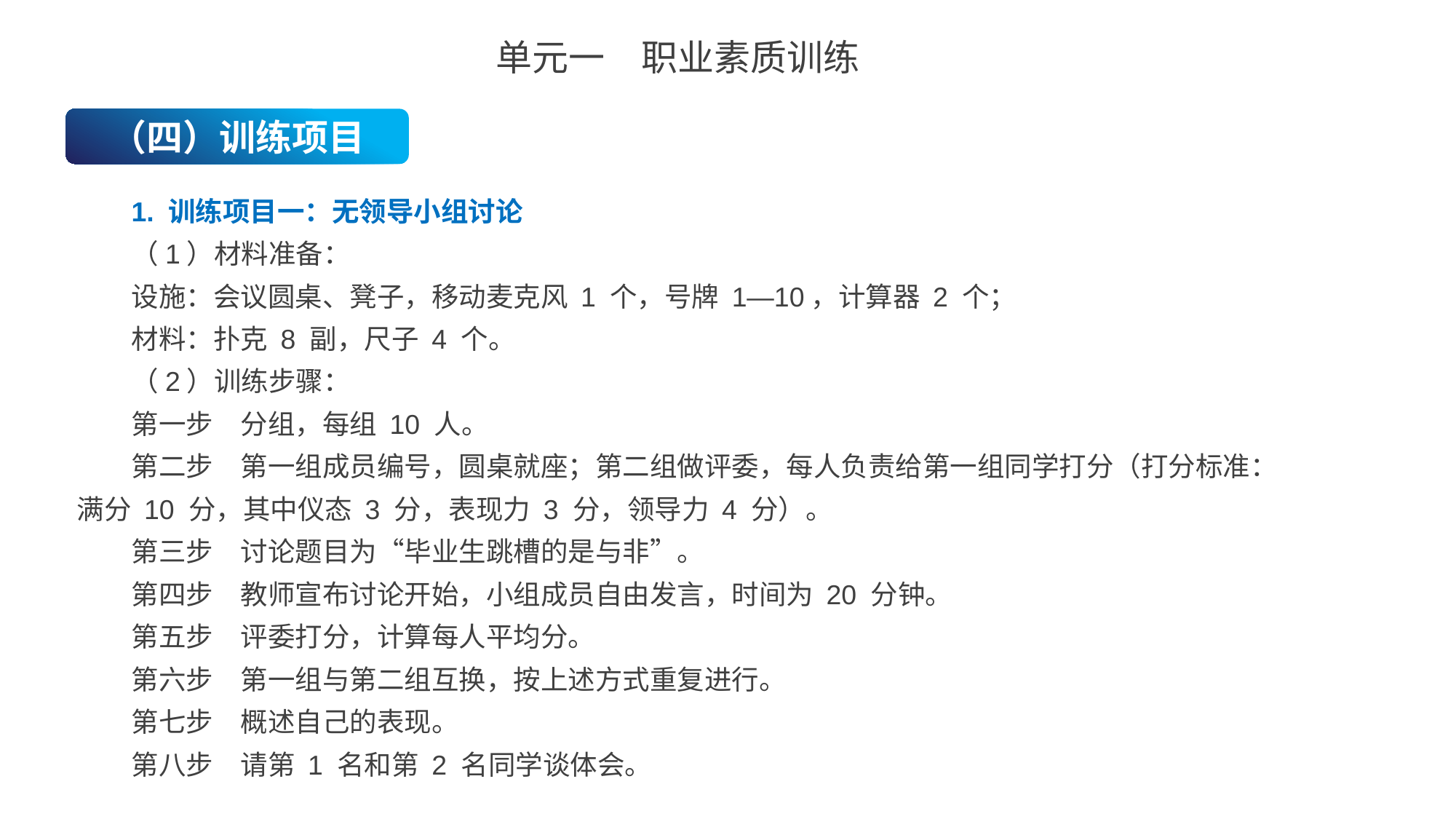

单元一　职业素质训练
（四）训练项目
1. 训练项目一：无领导小组讨论
（1）材料准备：
设施：会议圆桌、凳子，移动麦克风 1 个，号牌 1—10，计算器 2 个；
材料：扑克 8 副，尺子 4 个。
（2）训练步骤：
第一步　分组，每组 10 人。
第二步　第一组成员编号，圆桌就座；第二组做评委，每人负责给第一组同学打分（打分标准：满分 10 分，其中仪态 3 分，表现力 3 分，领导力 4 分）。
第三步　讨论题目为“毕业生跳槽的是与非”。
第四步　教师宣布讨论开始，小组成员自由发言，时间为 20 分钟。
第五步　评委打分，计算每人平均分。
第六步　第一组与第二组互换，按上述方式重复进行。
第七步　概述自己的表现。
第八步　请第 1 名和第 2 名同学谈体会。